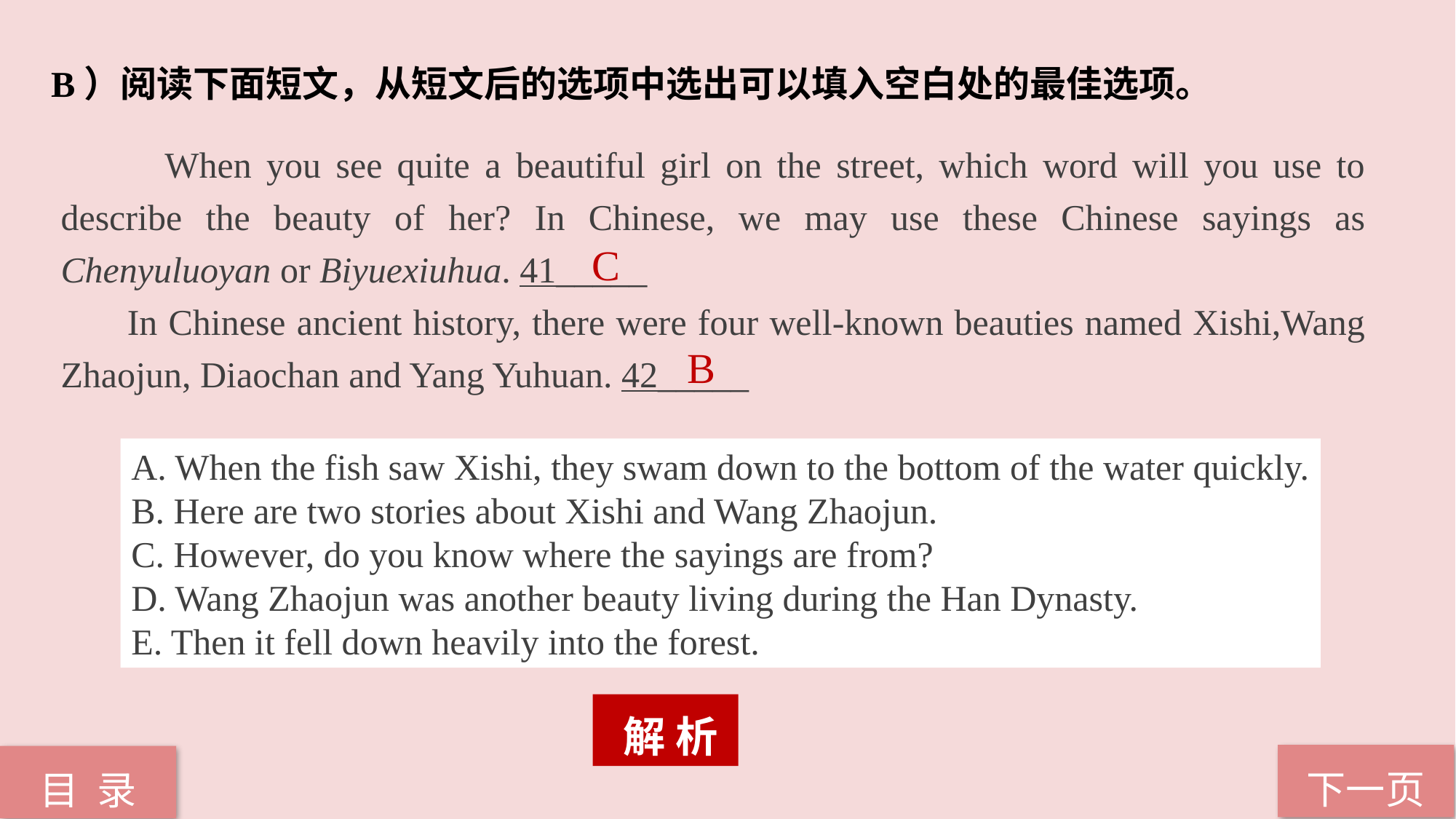

B）阅读下面短文，从短文后的选项中选出可以填入空白处的最佳选项。
       When you see quite a beautiful girl on the street, which word will you use to describe the beauty of her? In Chinese, we may use these Chinese sayings as Chenyuluoyan or Biyuexiuhua. 41_____
      In Chinese ancient history, there were four well-known beauties named Xishi,Wang Zhaojun, Diaochan and Yang Yuhuan. 42_____
C
B
A. When the fish saw Xishi, they swam down to the bottom of the water quickly.
B. Here are two stories about Xishi and Wang Zhaojun.
C. However, do you know where the sayings are from?
D. Wang Zhaojun was another beauty living during the Han Dynasty.
E. Then it fell down heavily into the forest.
 解 析